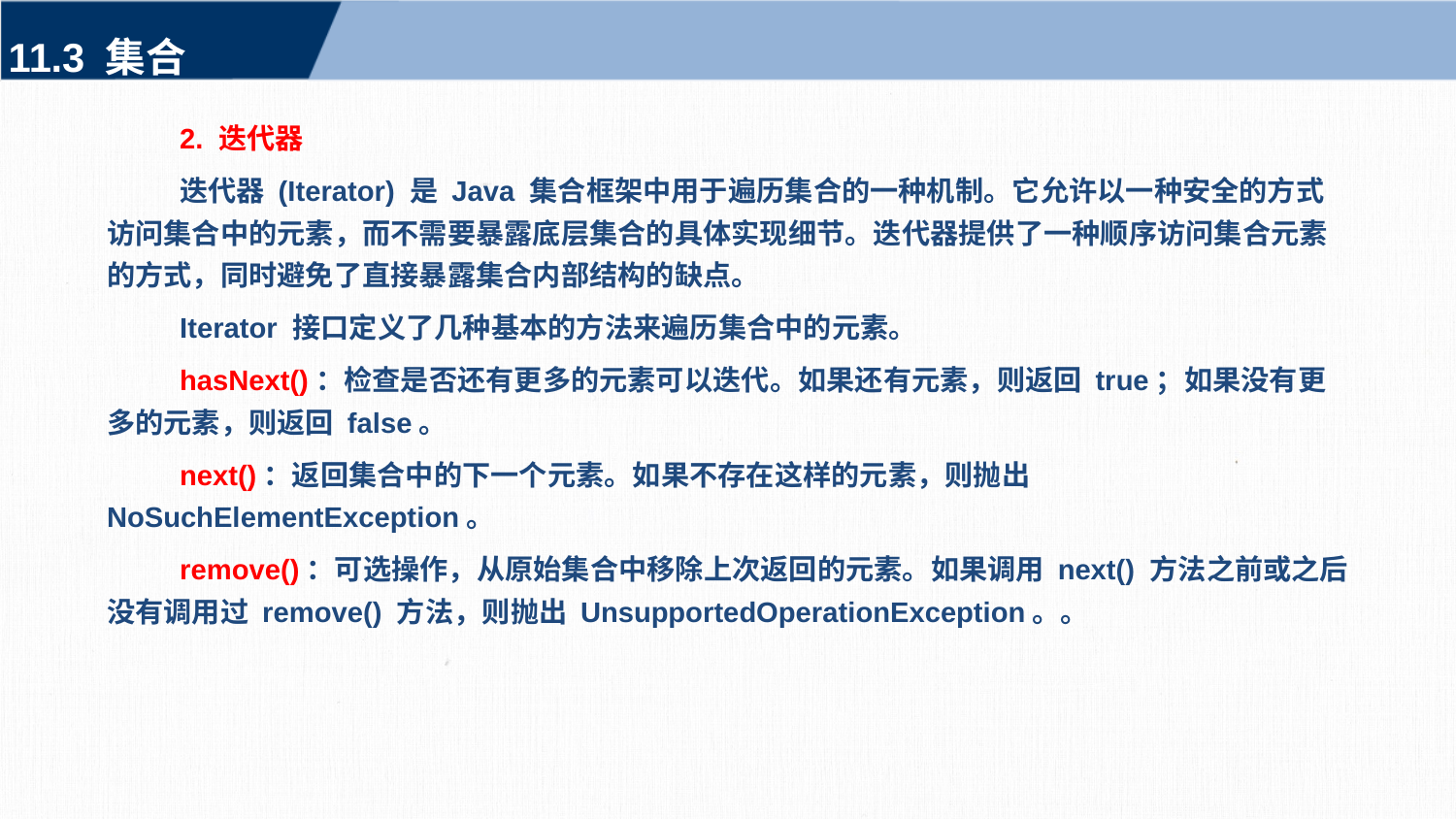

11.3 集合

2. 迭代器
迭代器 (Iterator) 是 Java 集合框架中用于遍历集合的一种机制。它允许以一种安全的方式访问集合中的元素，而不需要暴露底层集合的具体实现细节。迭代器提供了一种顺序访问集合元素的方式，同时避免了直接暴露集合内部结构的缺点。
Iterator 接口定义了几种基本的方法来遍历集合中的元素。
hasNext()：检查是否还有更多的元素可以迭代。如果还有元素，则返回 true；如果没有更多的元素，则返回 false。
next()：返回集合中的下一个元素。如果不存在这样的元素，则抛出 NoSuchElementException。
remove()：可选操作，从原始集合中移除上次返回的元素。如果调用 next() 方法之前或之后没有调用过 remove() 方法，则抛出 UnsupportedOperationException。。